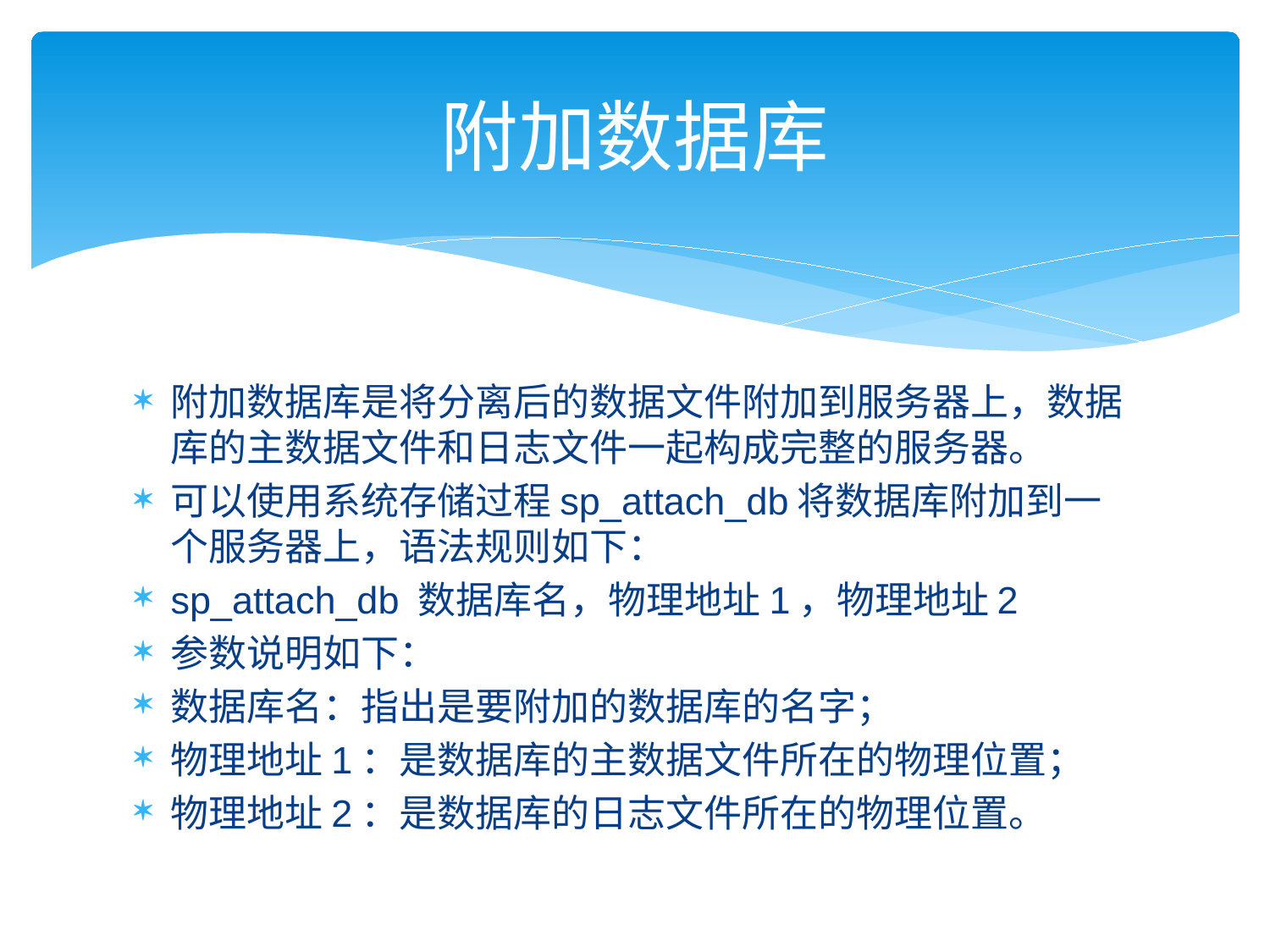

# 附加数据库
附加数据库是将分离后的数据文件附加到服务器上，数据库的主数据文件和日志文件一起构成完整的服务器。
可以使用系统存储过程sp_attach_db将数据库附加到一个服务器上，语法规则如下：
sp_attach_db 数据库名，物理地址1，物理地址2
参数说明如下：
数据库名：指出是要附加的数据库的名字；
物理地址1：是数据库的主数据文件所在的物理位置；
物理地址2：是数据库的日志文件所在的物理位置。